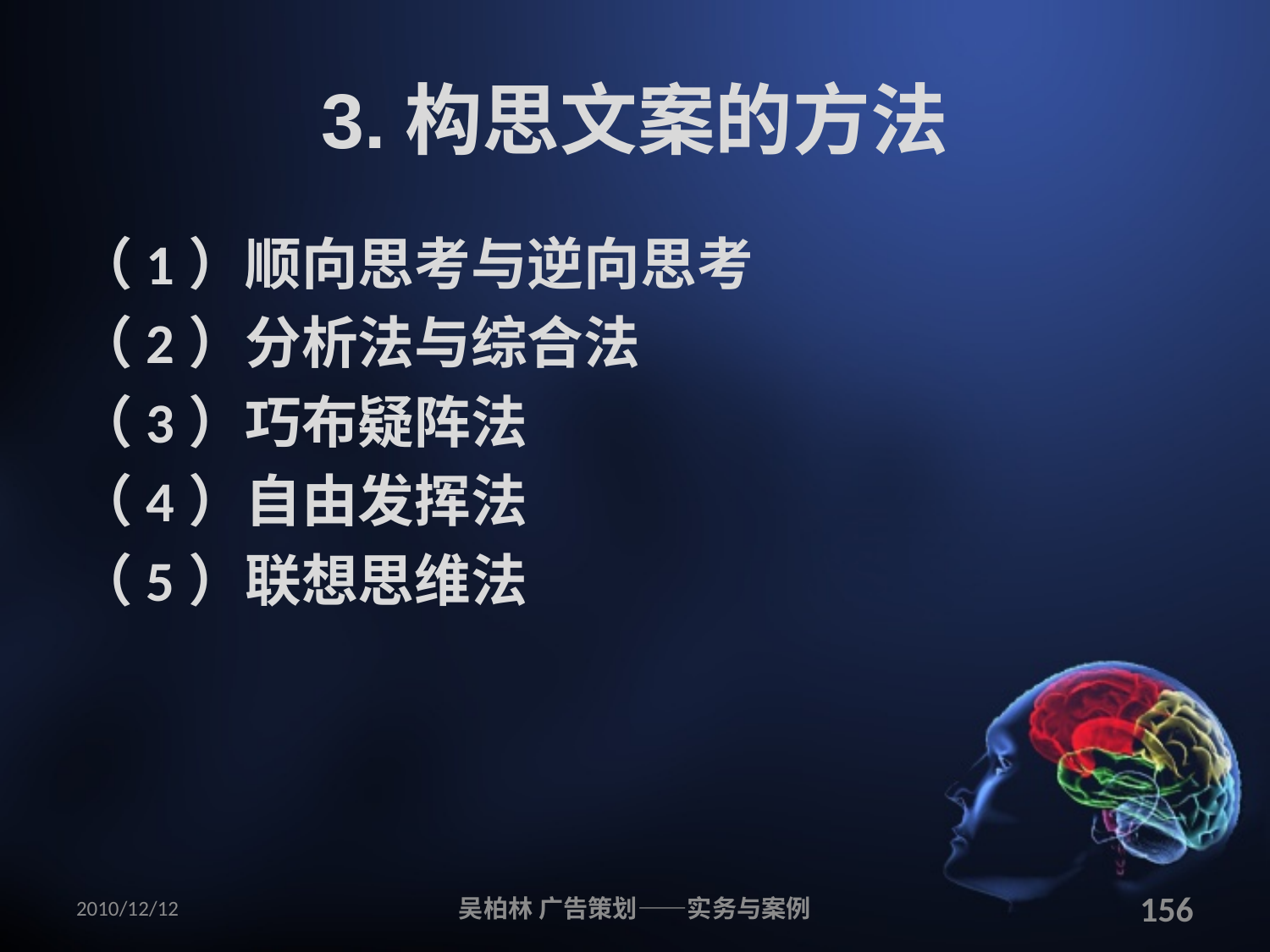

# 3.构思文案的方法
（1）顺向思考与逆向思考
（2）分析法与综合法
（3）巧布疑阵法
（4）自由发挥法
（5）联想思维法
2010/12/12
吴柏林 广告策划——实务与案例
156